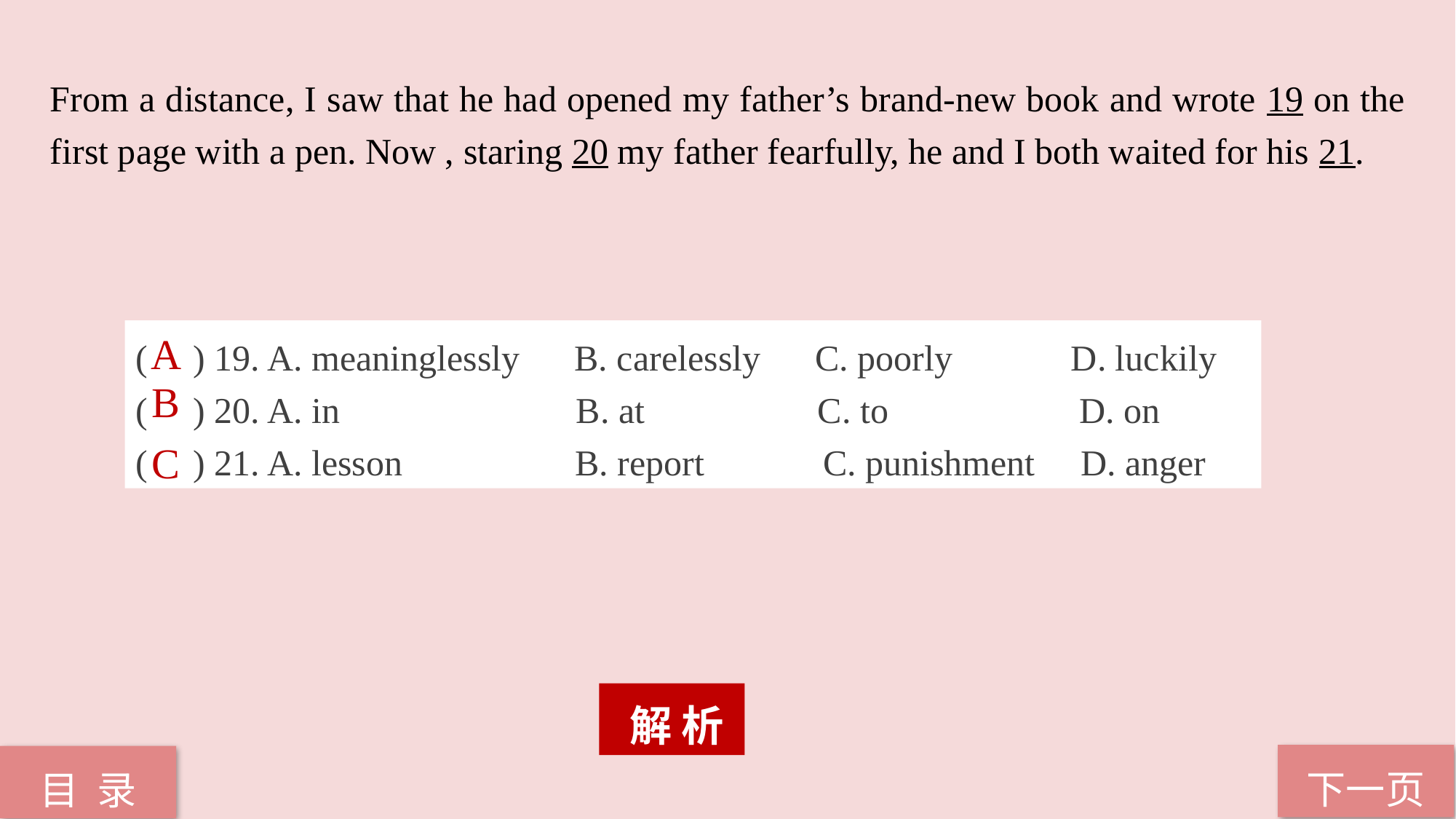

From a distance, I saw that he had opened my father’s brand-new book and wrote 19 on the first page with a pen. Now , staring 20 my father fearfully, he and I both waited for his 21.
(     ) 19. A. meaninglessly      B. carelessly      C. poorly             D. luckily
(     ) 20. A. in                          B. at                   C. to                     D. on
(     ) 21. A. lesson                   B. report             C. punishment     D. anger
A
B
C
 解 析